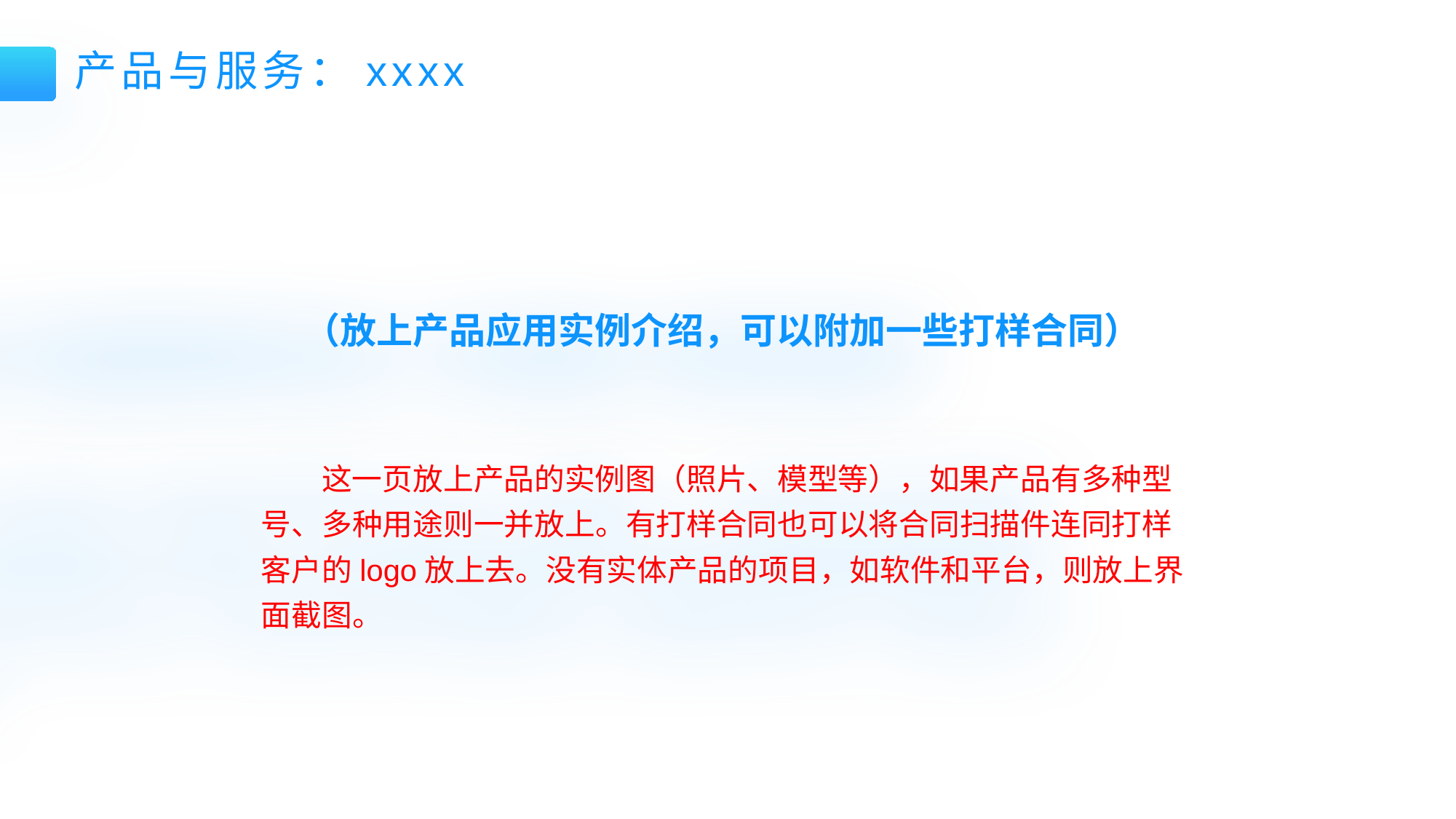

产品与服务：xxxx

（放上产品应用实例介绍，可以附加一些打样合同）
这一页放上产品的实例图（照片、模型等），如果产品有多种型号、多种用途则一并放上。有打样合同也可以将合同扫描件连同打样客户的logo放上去。没有实体产品的项目，如软件和平台，则放上界面截图。